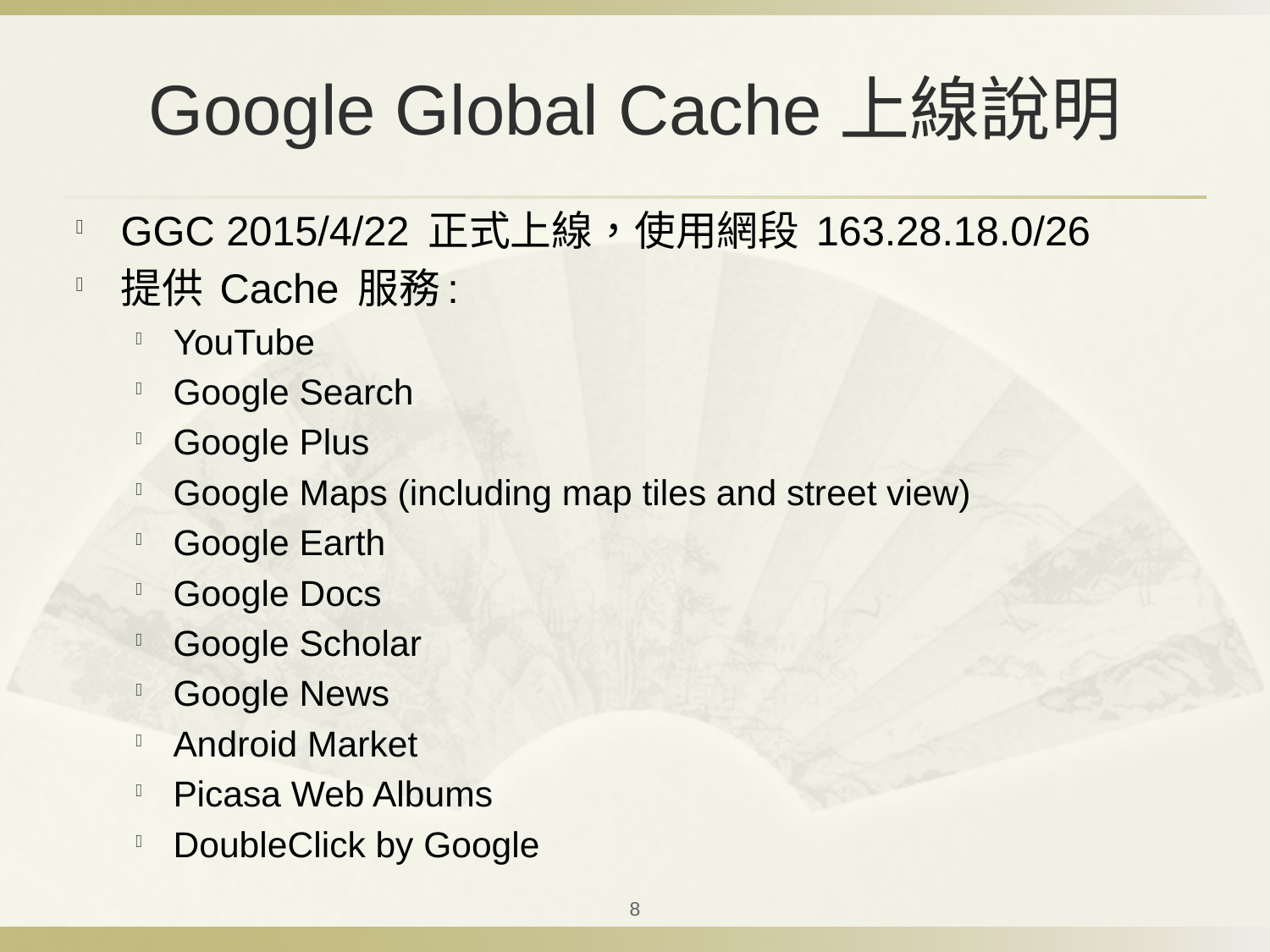

# Google Global Cache上線說明
GGC 2015/4/22 正式上線，使用網段 163.28.18.0/26
提供 Cache 服務:
YouTube
Google Search
Google Plus
Google Maps (including map tiles and street view)
Google Earth
Google Docs
Google Scholar
Google News
Android Market
Picasa Web Albums
DoubleClick by Google

8